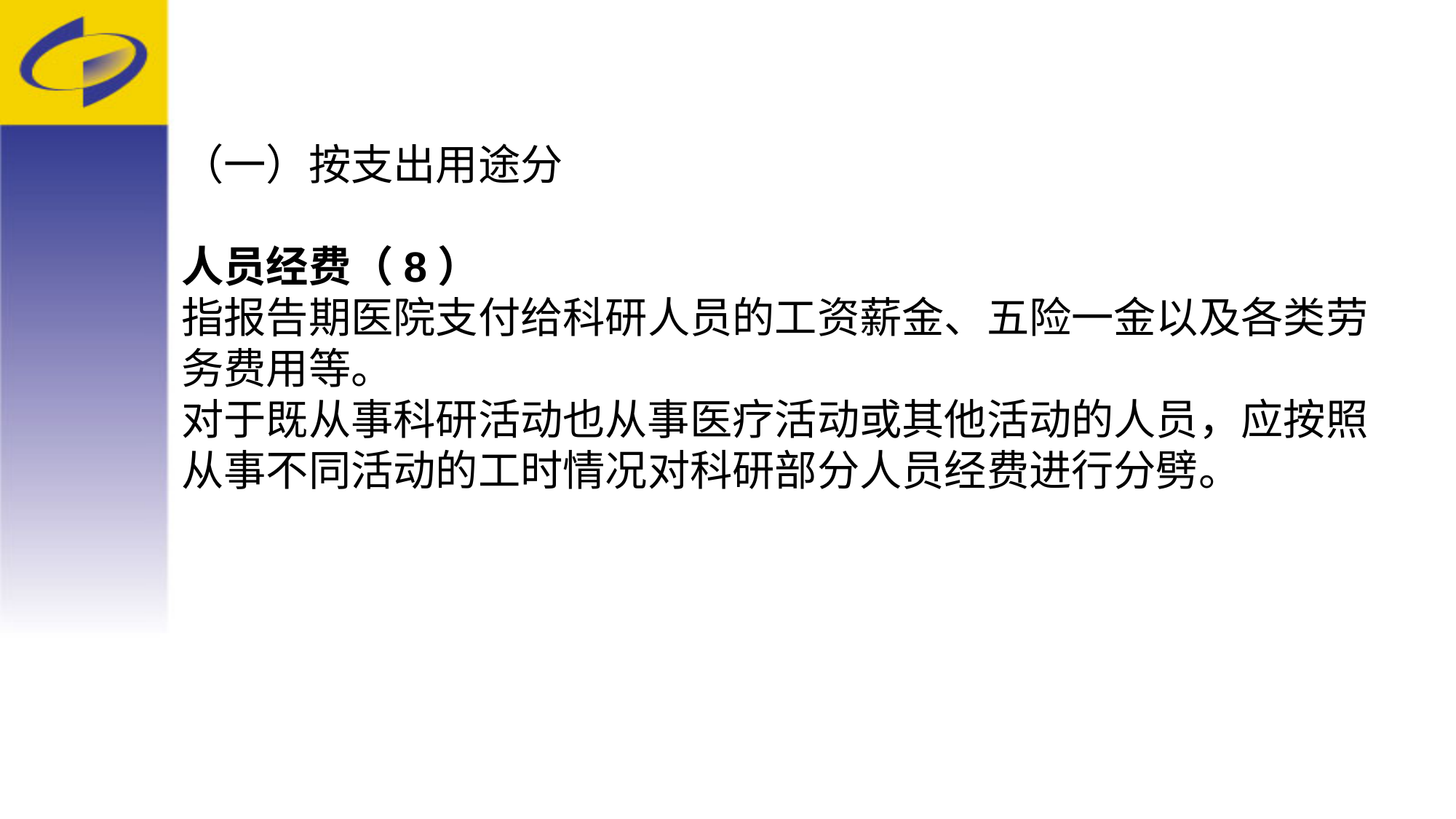

（一）按支出用途分

人员经费（8）
指报告期医院支付给科研人员的工资薪金、五险一金以及各类劳务费用等。
对于既从事科研活动也从事医疗活动或其他活动的人员，应按照从事不同活动的工时情况对科研部分人员经费进行分劈。